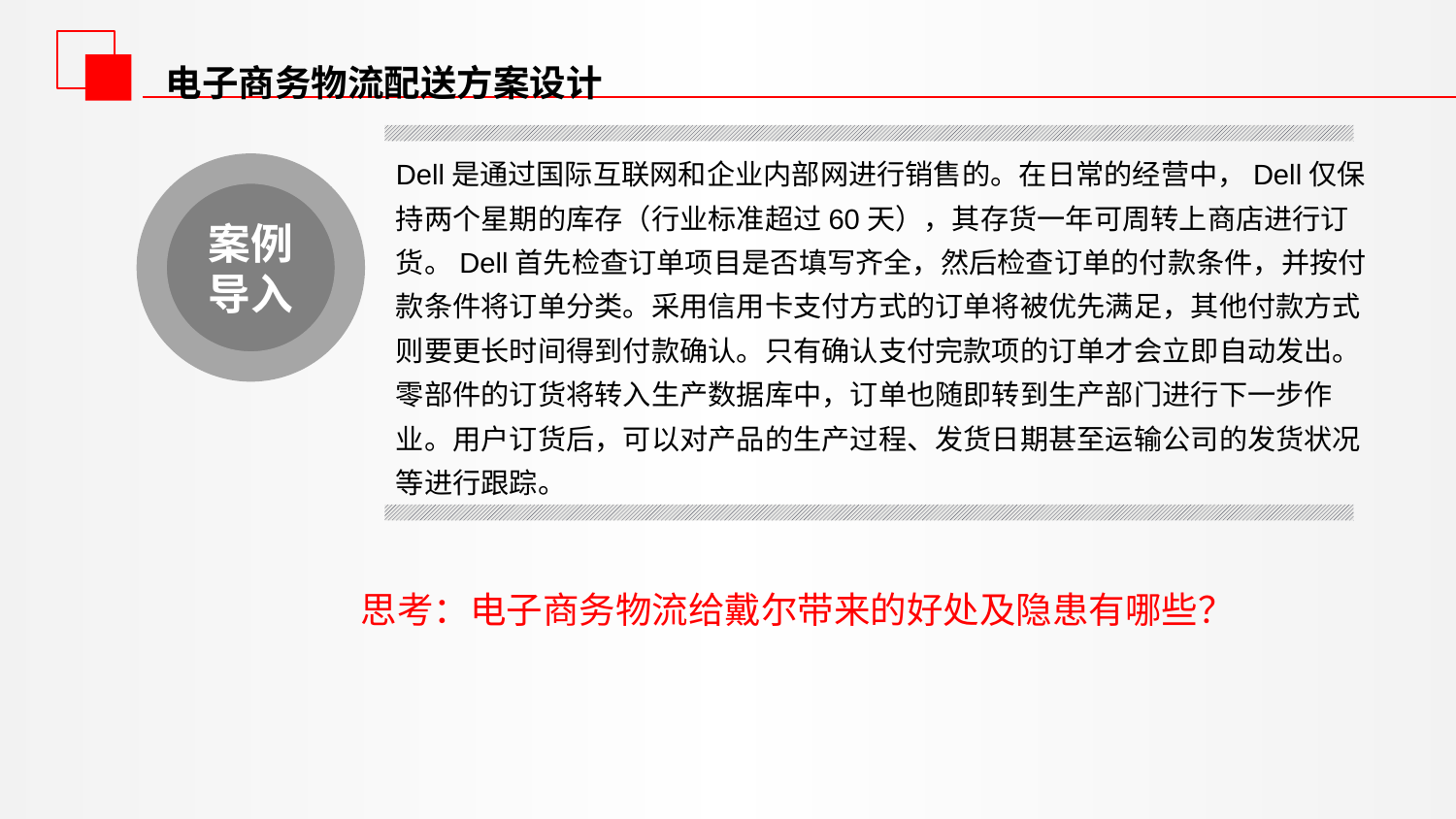

电子商务物流配送方案设计

Dell是通过国际互联网和企业内部网进行销售的。在日常的经营中，Dell仅保持两个星期的库存（行业标准超过60天），其存货一年可周转上商店进行订货。Dell首先检查订单项目是否填写齐全，然后检查订单的付款条件，并按付款条件将订单分类。采用信用卡支付方式的订单将被优先满足，其他付款方式则要更长时间得到付款确认。只有确认支付完款项的订单才会立即自动发出。零部件的订货将转入生产数据库中，订单也随即转到生产部门进行下一步作业。用户订货后，可以对产品的生产过程、发货日期甚至运输公司的发货状况等进行跟踪。
案例导入

思考：电子商务物流给戴尔带来的好处及隐患有哪些？